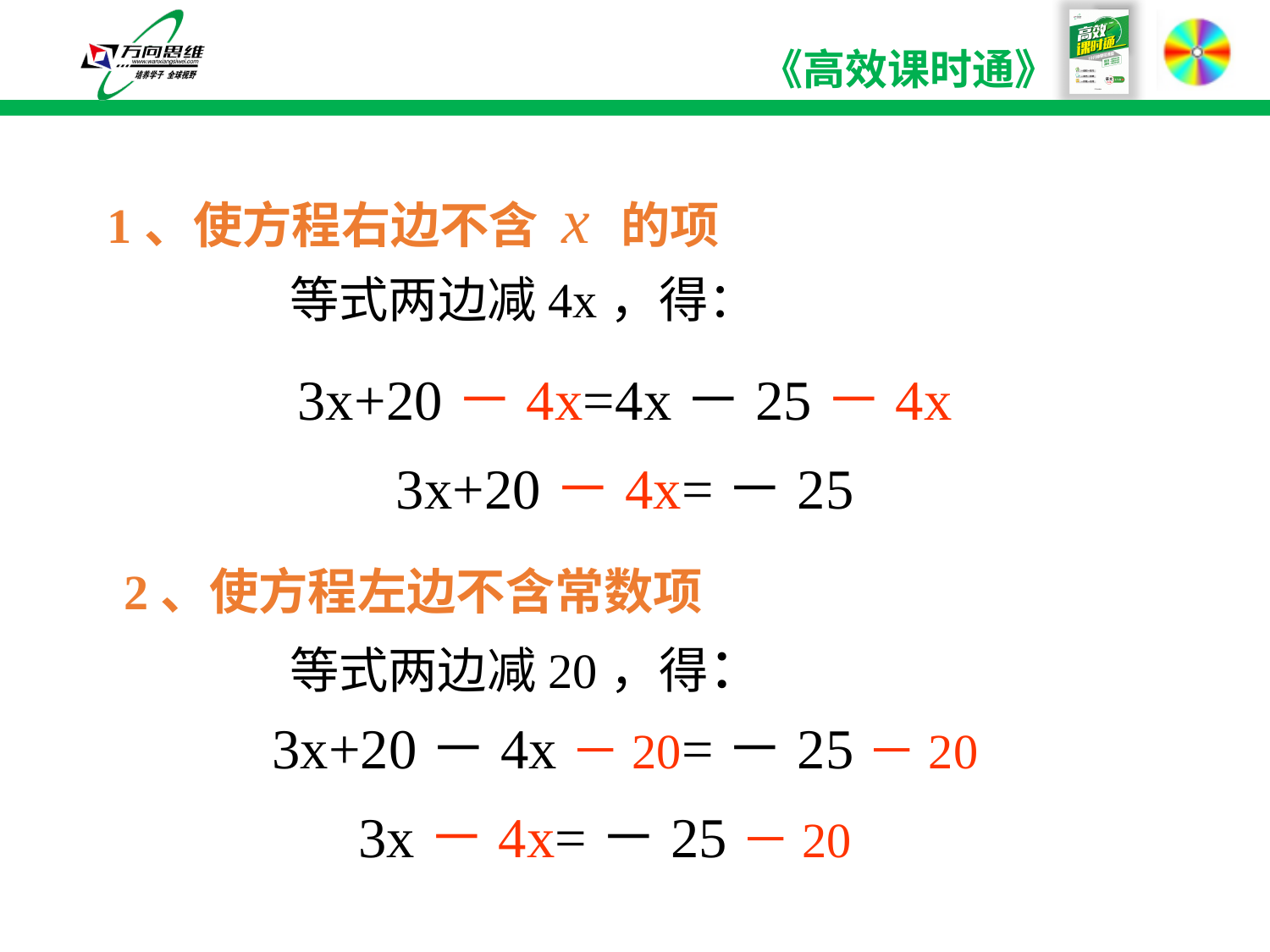

1、使方程右边不含 x 的项
等式两边减4x，得：
3x+20－4x=4x－25－4x
3x+20－4x=－25
2、使方程左边不含常数项
等式两边减20，得：
3x+20－4x－20=－25－20
3x－4x=－25－20